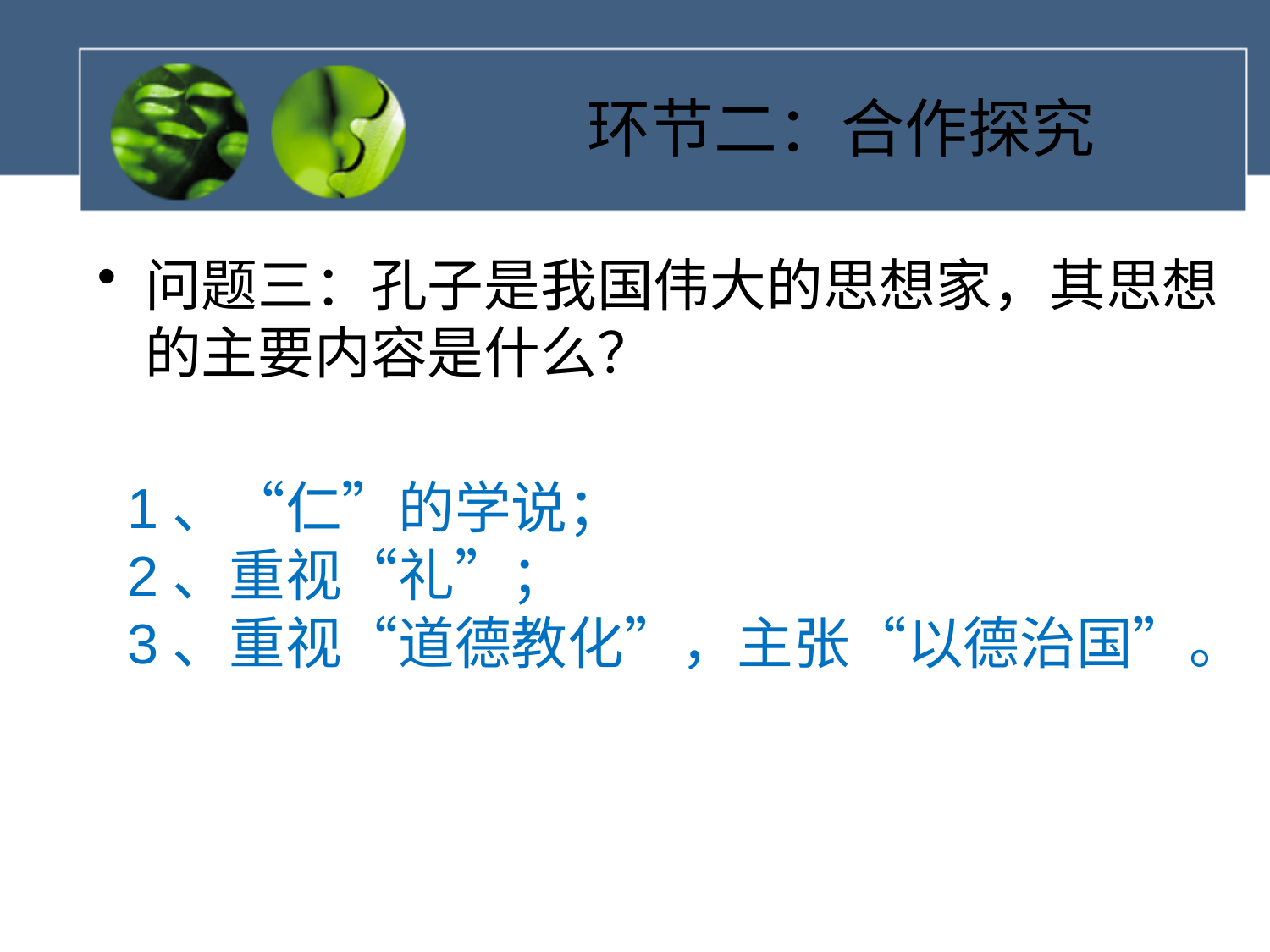

# 环节二：合作探究
问题三：孔子是我国伟大的思想家，其思想的主要内容是什么？
1、“仁”的学说；
2、重视“礼”；
3、重视“道德教化”，主张“以德治国”。